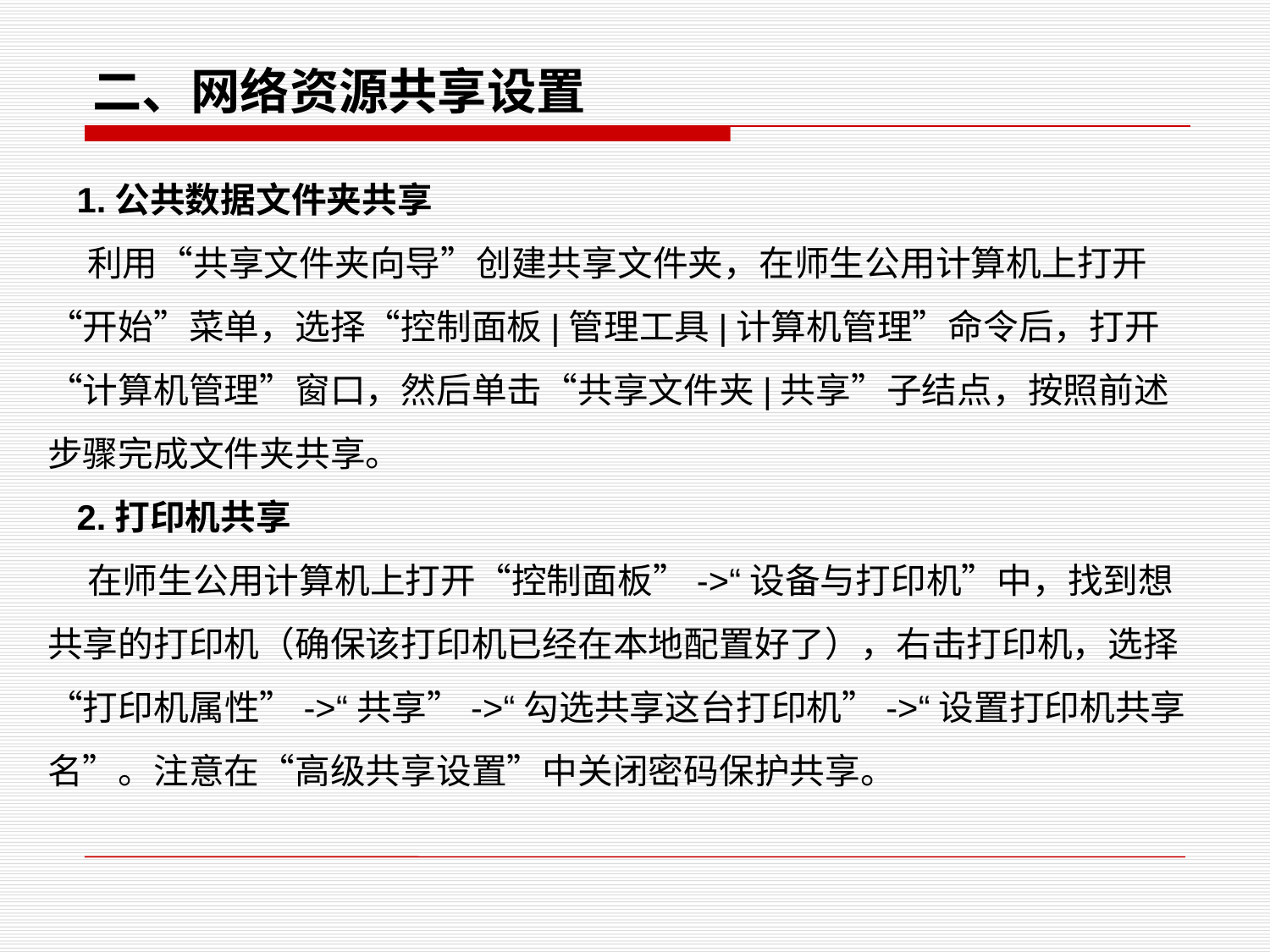

二、网络资源共享设置
   1.公共数据文件夹共享
    利用“共享文件夹向导”创建共享文件夹，在师生公用计算机上打开“开始”菜单，选择“控制面板|管理工具|计算机管理”命令后，打开“计算机管理”窗口，然后单击“共享文件夹|共享”子结点，按照前述步骤完成文件夹共享。
   2.打印机共享
    在师生公用计算机上打开“控制面板”->“设备与打印机”中，找到想共享的打印机（确保该打印机已经在本地配置好了），右击打印机，选择“打印机属性”->“共享”->“勾选共享这台打印机”->“设置打印机共享名”。注意在“高级共享设置”中关闭密码保护共享。

48